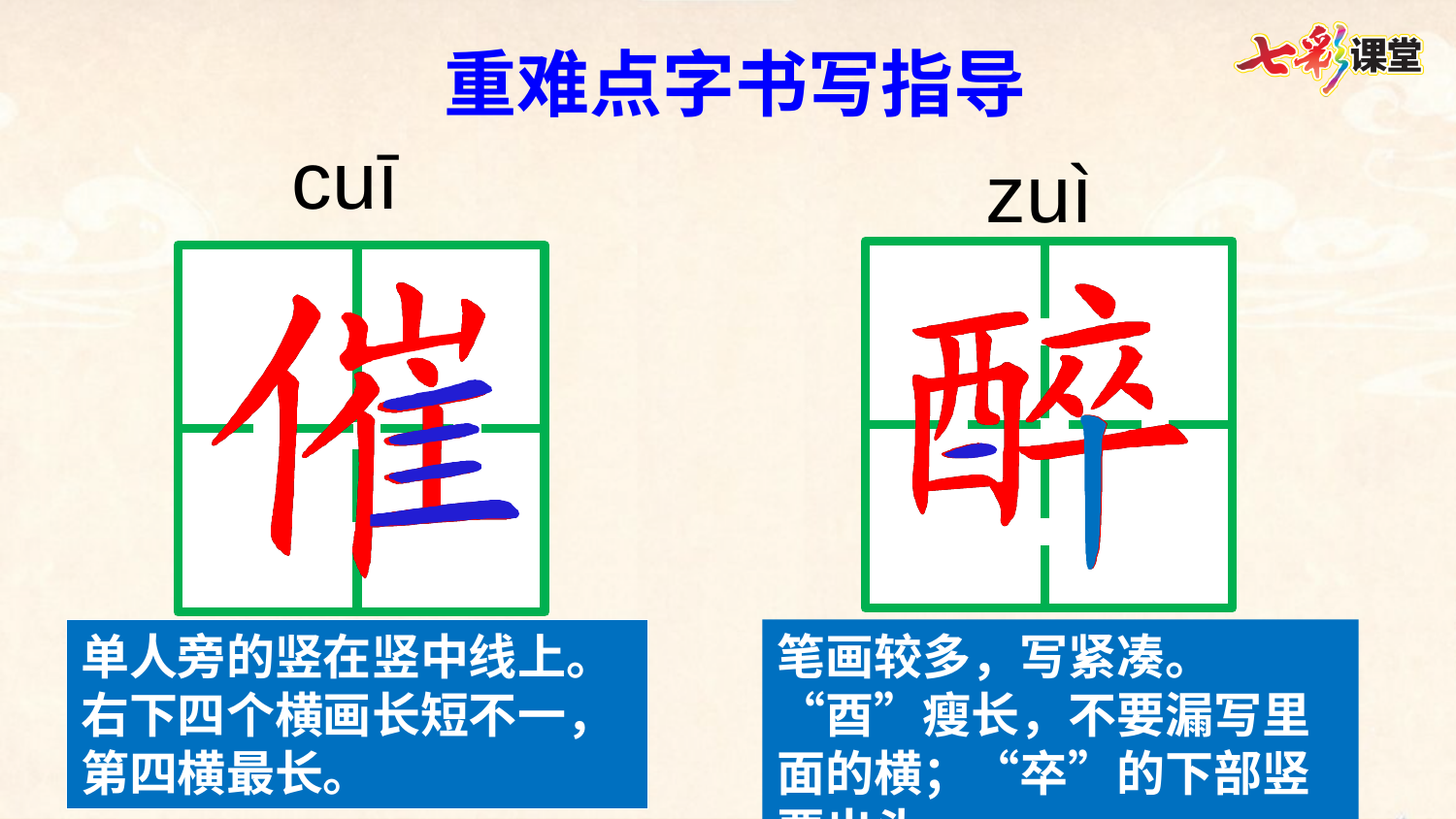

重难点字书写指导
cuī
zuì

单人旁的竖在竖中线上。右下四个横画长短不一，第四横最长。
笔画较多，写紧凑。“酉”瘦长，不要漏写里面的横；“卒”的下部竖要出头。